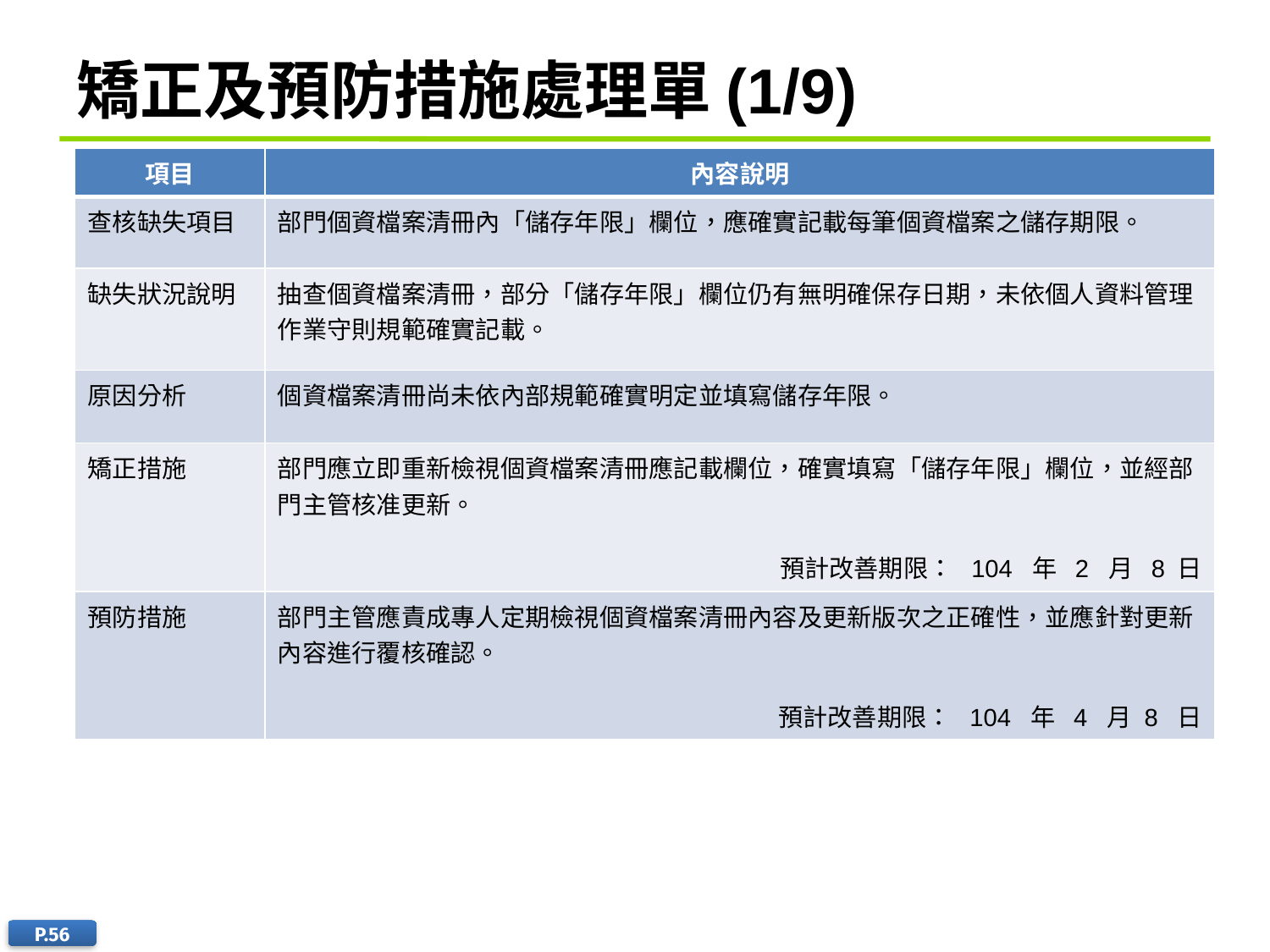

# 矯正及預防措施處理單(1/9)
| 項目 | 內容說明 |
| --- | --- |
| 查核缺失項目 | 部門個資檔案清冊內「儲存年限」欄位，應確實記載每筆個資檔案之儲存期限。 |
| 缺失狀況說明 | 抽查個資檔案清冊，部分「儲存年限」欄位仍有無明確保存日期，未依個人資料管理作業守則規範確實記載。 |
| 原因分析 | 個資檔案清冊尚未依內部規範確實明定並填寫儲存年限。 |
| 矯正措施 | 部門應立即重新檢視個資檔案清冊應記載欄位，確實填寫「儲存年限」欄位，並經部門主管核准更新。 預計改善期限： 104 年 2 月 8 日 |
| 預防措施 | 部門主管應責成專人定期檢視個資檔案清冊內容及更新版次之正確性，並應針對更新內容進行覆核確認。 預計改善期限： 104 年 4 月 8 日 |